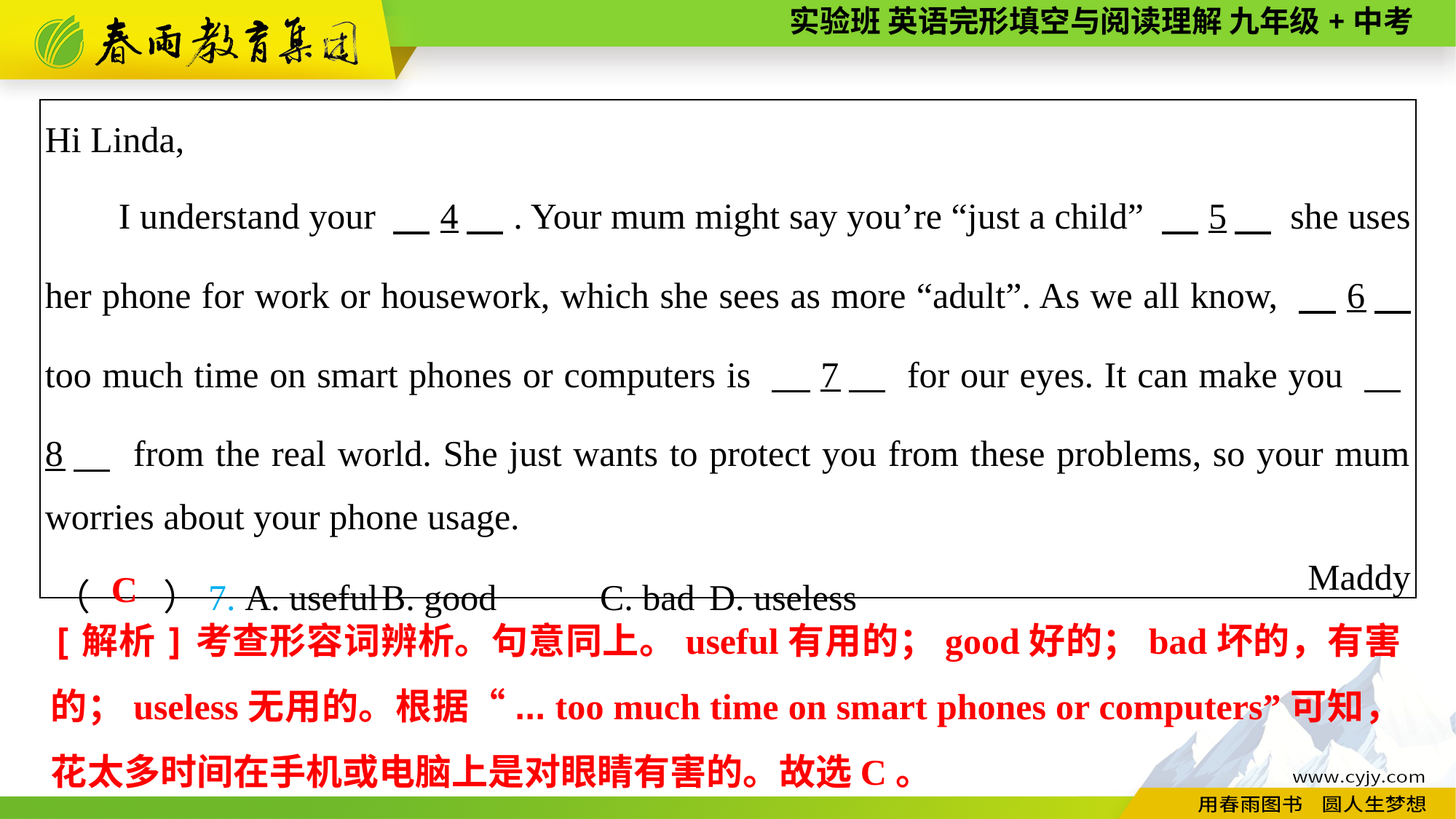

| Hi Linda, I understand your 　4　. Your mum might say you’re “just a child” 　5　 she uses her phone for work or housework, which she sees as more “adult”. As we all know, 　6　 too much time on smart phones or computers is 　7　 for our eyes. It can make you 　8　 from the real world. She just wants to protect you from these problems, so your mum worries about your phone usage. Maddy |
| --- |
（　　）7. A. useful	B. good	C. bad	D. useless
C
[解析]考查形容词辨析。句意同上。useful有用的；good好的；bad坏的，有害的；useless无用的。根据“... too much time on smart phones or computers”可知，花太多时间在手机或电脑上是对眼睛有害的。故选C。